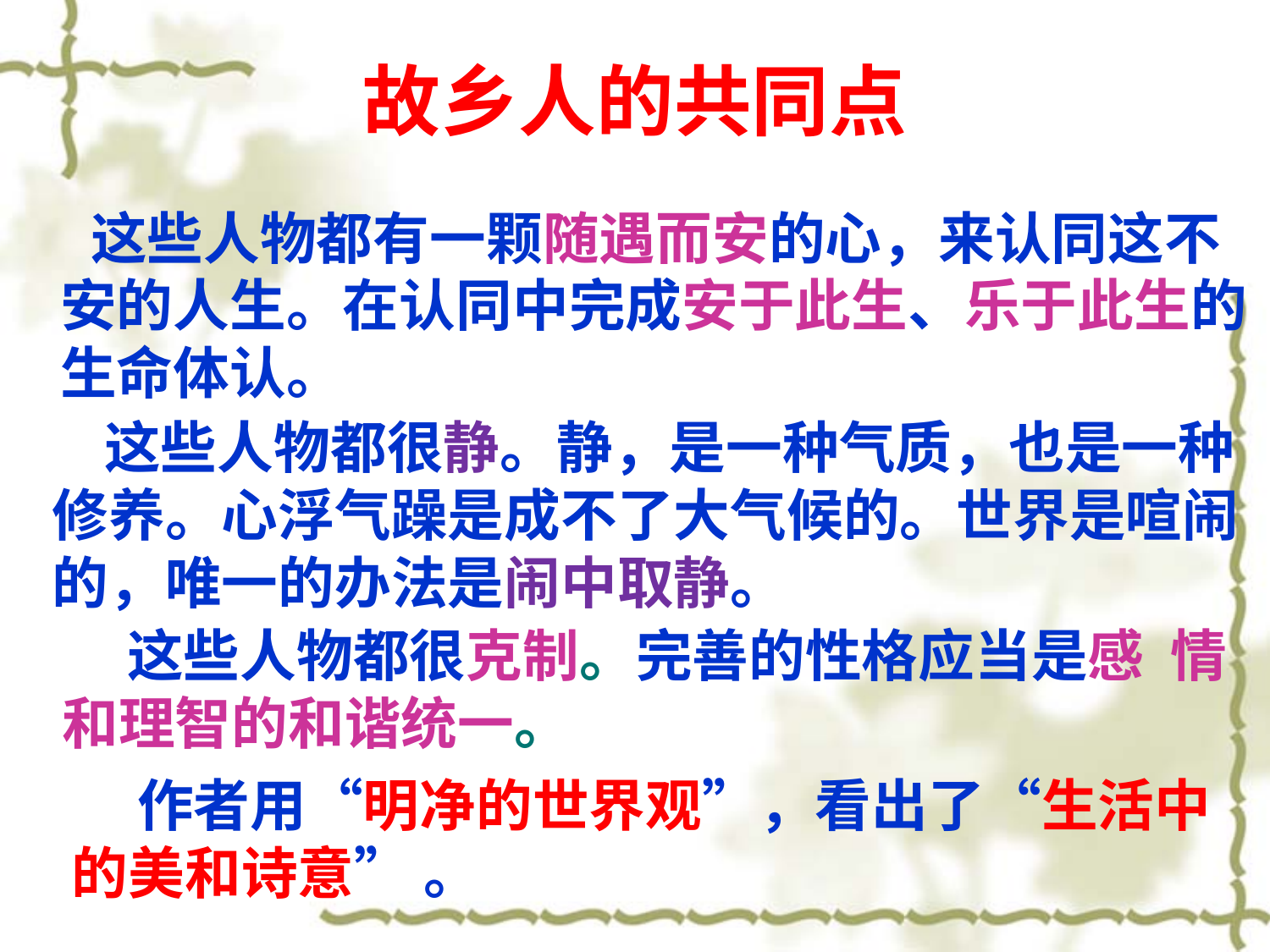

故乡人的共同点
     这些人物都有一颗随遇而安的心，来认同这不安的人生。在认同中完成安于此生、乐于此生的生命体认。
   这些人物都很静。静，是一种气质，也是一种修养。心浮气躁是成不了大气候的。世界是喧闹的，唯一的办法是闹中取静。
    这些人物都很克制。完善的性格应当是感  情和理智的和谐统一。
    作者用“明净的世界观”，看出了“生活中的美和诗意” 。